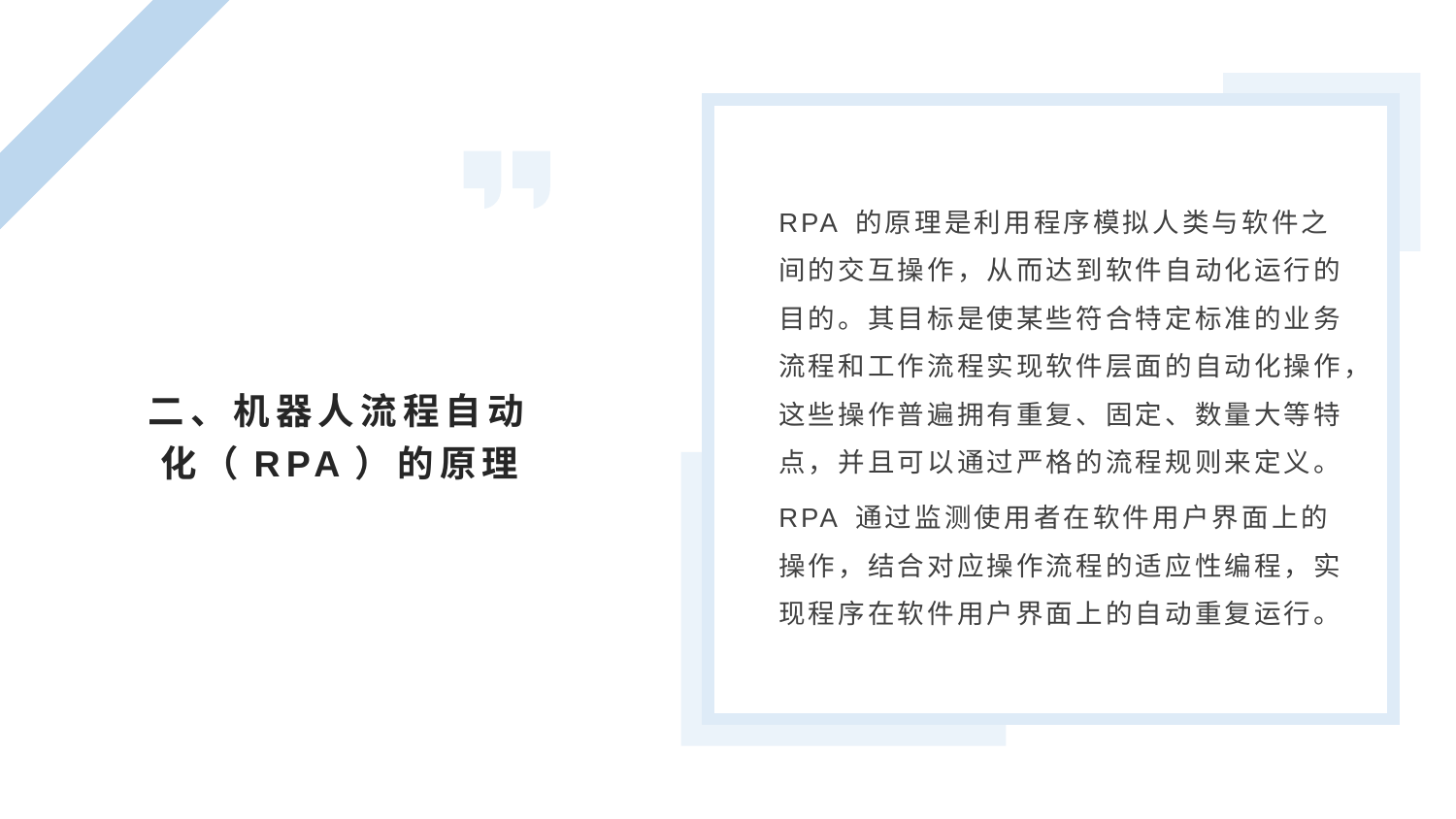

RPA 的原理是利用程序模拟人类与软件之间的交互操作，从而达到软件自动化运行的目的。其目标是使某些符合特定标准的业务流程和工作流程实现软件层面的自动化操作，这些操作普遍拥有重复、固定、数量大等特点，并且可以通过严格的流程规则来定义。
RPA 通过监测使用者在软件用户界面上的操作，结合对应操作流程的适应性编程，实现程序在软件用户界面上的自动重复运行。

二、机器人流程自动化（RPA）的原理